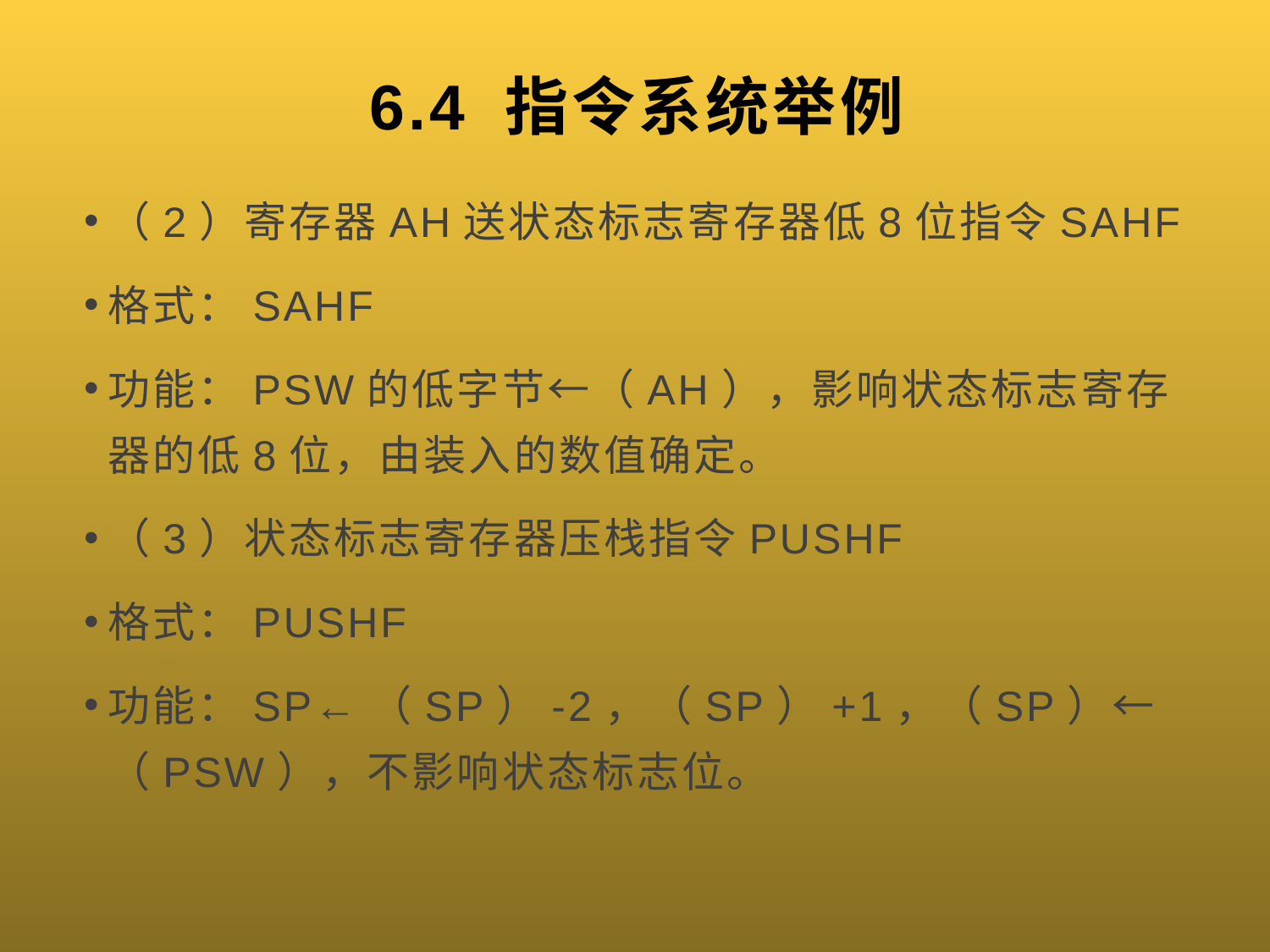

# 6.4 指令系统举例
（2）寄存器AH送状态标志寄存器低8位指令SAHF
格式：SAHF
功能：PSW的低字节←（AH），影响状态标志寄存器的低8位，由装入的数值确定。
（3）状态标志寄存器压栈指令PUSHF
格式：PUSHF
功能：SP←（SP）-2，（SP）+1，（SP）←（PSW），不影响状态标志位。